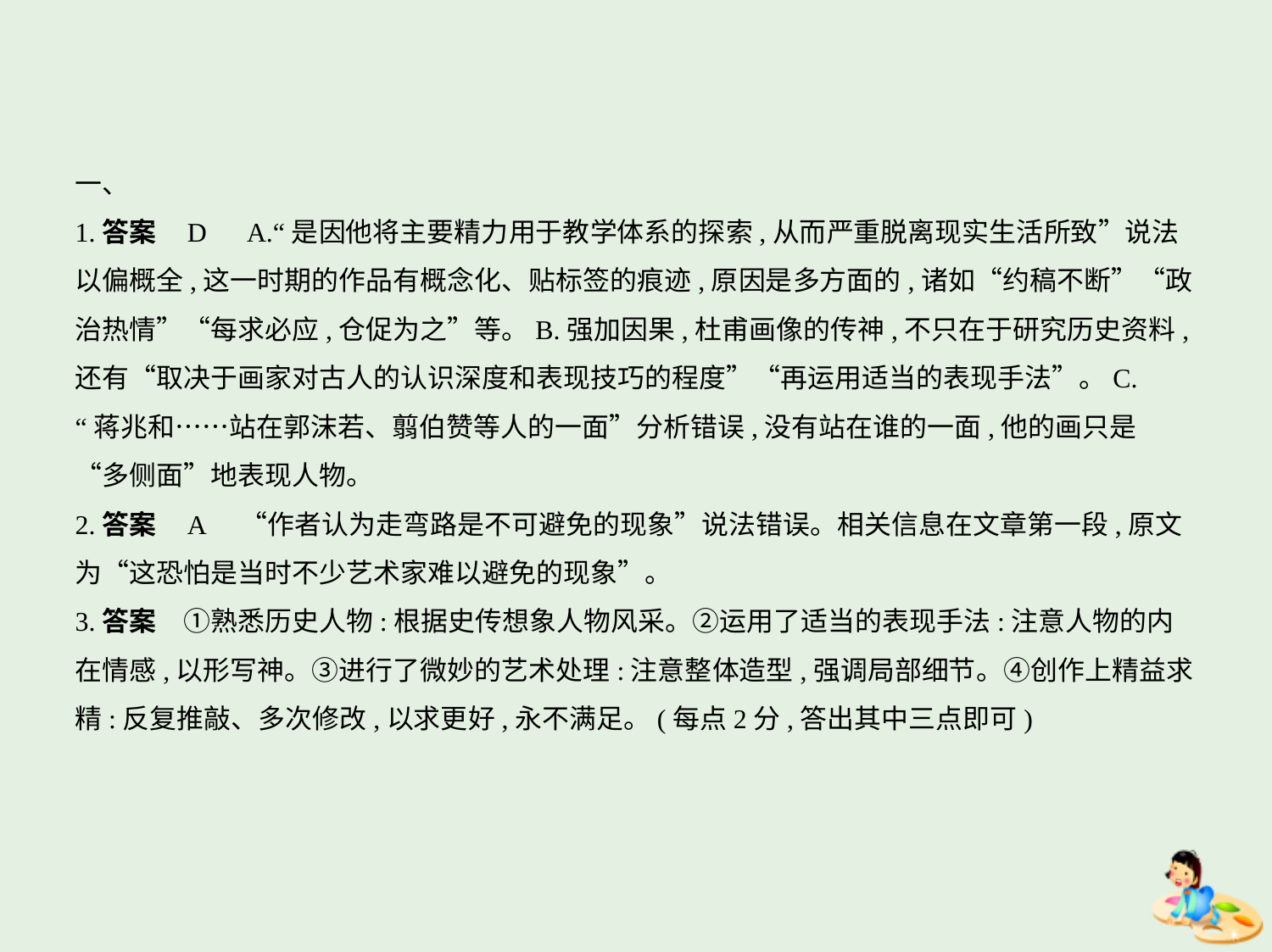

一、
1.答案    D　A.“是因他将主要精力用于教学体系的探索,从而严重脱离现实生活所致”说法
以偏概全,这一时期的作品有概念化、贴标签的痕迹,原因是多方面的,诸如“约稿不断”“政
治热情”“每求必应,仓促为之”等。B.强加因果,杜甫画像的传神,不只在于研究历史资料,
还有“取决于画家对古人的认识深度和表现技巧的程度”“再运用适当的表现手法”。C.
“蒋兆和……站在郭沫若、翦伯赞等人的一面”分析错误,没有站在谁的一面,他的画只是
“多侧面”地表现人物。
2.答案    A　“作者认为走弯路是不可避免的现象”说法错误。相关信息在文章第一段,原文
为“这恐怕是当时不少艺术家难以避免的现象”。
3.答案　①熟悉历史人物:根据史传想象人物风采。②运用了适当的表现手法:注意人物的内
在情感,以形写神。③进行了微妙的艺术处理:注意整体造型,强调局部细节。④创作上精益求
精:反复推敲、多次修改,以求更好,永不满足。(每点2分,答出其中三点即可)